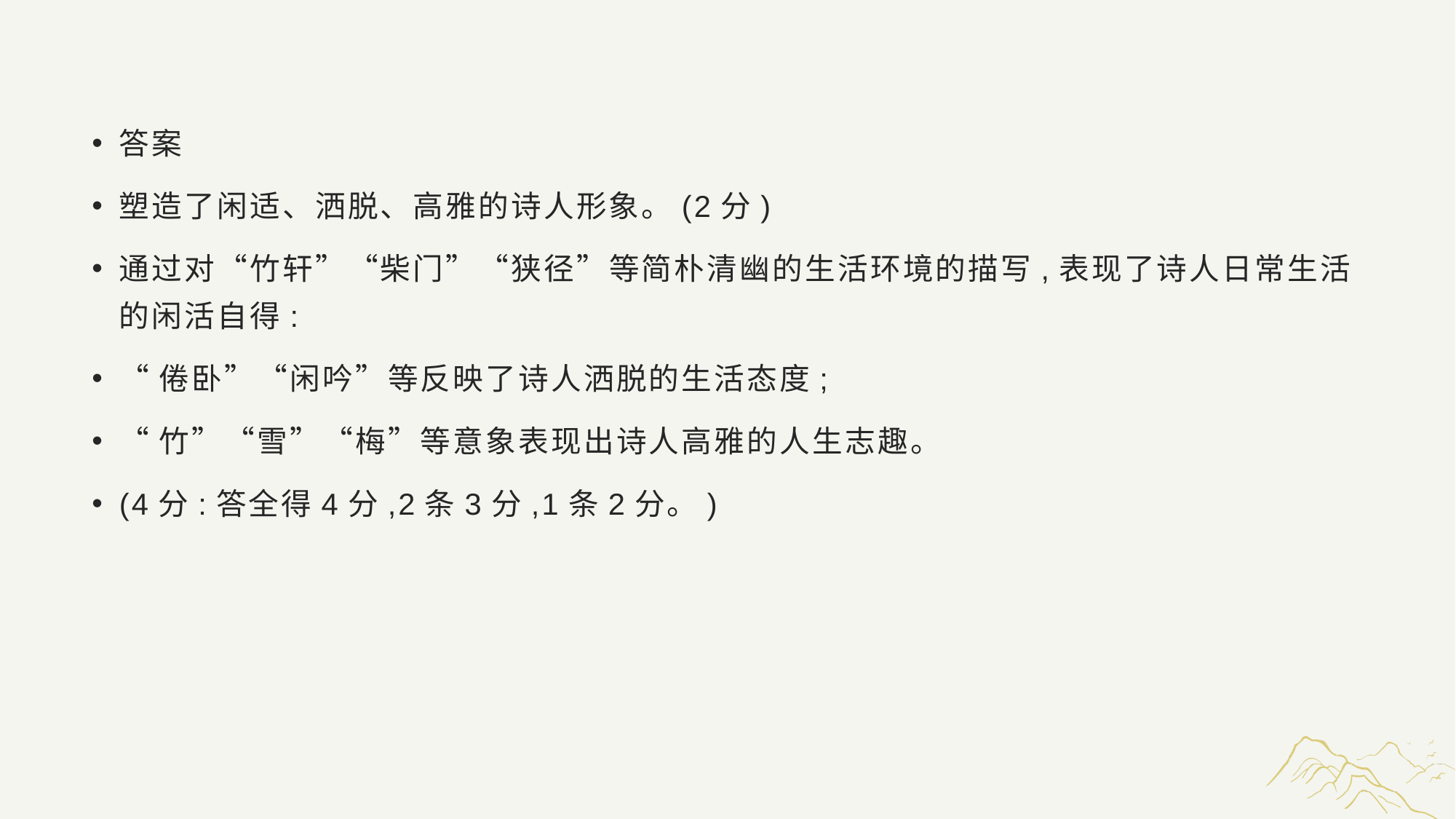

#
答案
塑造了闲适、洒脱、高雅的诗人形象。(2分)
通过对“竹轩”“柴门”“狭径”等简朴清幽的生活环境的描写,表现了诗人日常生活的闲活自得:
“倦卧”“闲吟”等反映了诗人洒脱的生活态度;
“竹”“雪”“梅”等意象表现出诗人高雅的人生志趣。
(4分:答全得4分,2条3分,1条2分。)